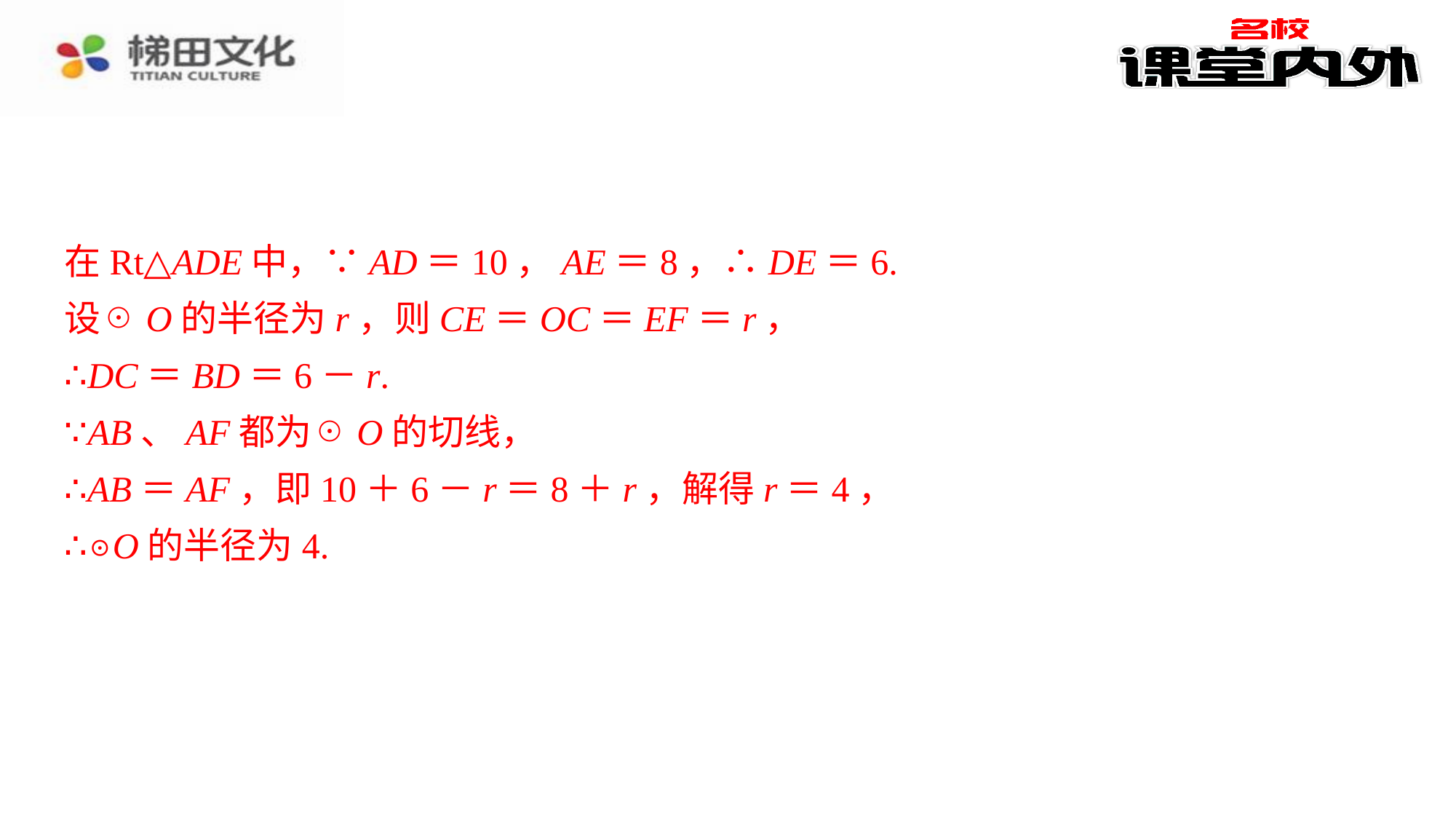

解：设AD、DE、AE与☉O的切点分别为B、C、F，⁠
连结圆心与各切点，⁠
则OB⊥AB，OC⊥DE，⁠
OF⊥AE，BD＝CD，EC＝EF.⁠
∵∠OCE＝∠CEF＝∠EFO＝90°，且OC＝OF，⁠
∴四边形OCEF是正方形.⁠
在Rt△ADE中，∵AD＝10，AE＝8，∴DE＝6.⁠
设☉O的半径为r，则CE＝OC＝EF＝r，⁠
∴DC＝BD＝6－r.⁠
∵AB、AF都为☉O的切线，⁠
∴AB＝AF，即10＋6－r＝8＋r，解得r＝4，⁠
∴☉O的半径为4.⁠
在Rt△ADE中，∵AD＝10，AE＝8，∴DE＝6.
设☉O的半径为r，则CE＝OC＝EF＝r，
∴DC＝BD＝6－r.
∵AB、AF都为☉O的切线，
∴AB＝AF，即10＋6－r＝8＋r，解得r＝4，
∴☉O的半径为4.